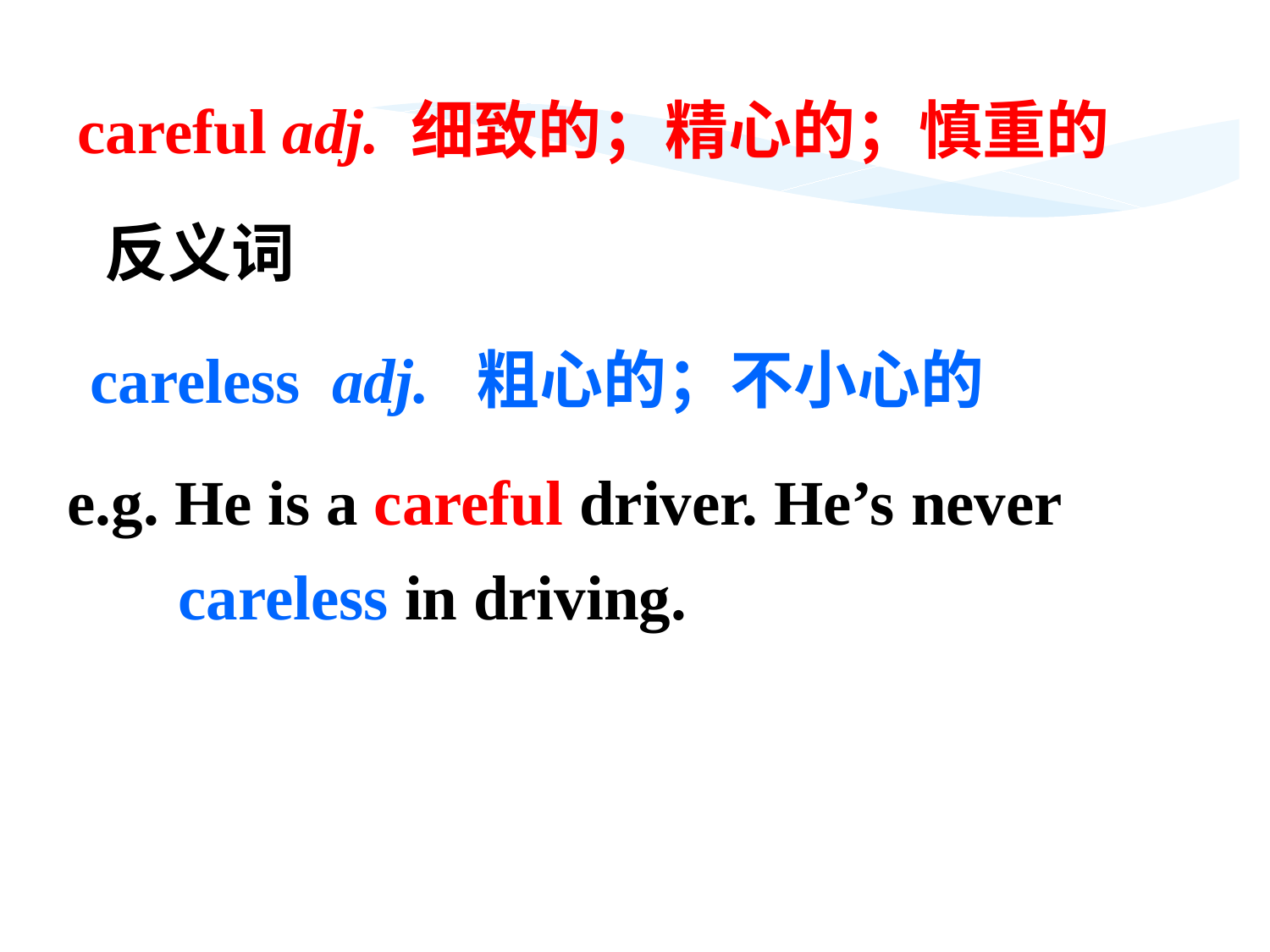

careful adj. 细致的；精心的；慎重的
反义词
careless  adj.  粗心的；不小心的
e.g. He is a careful driver. He’s never
       careless in driving.